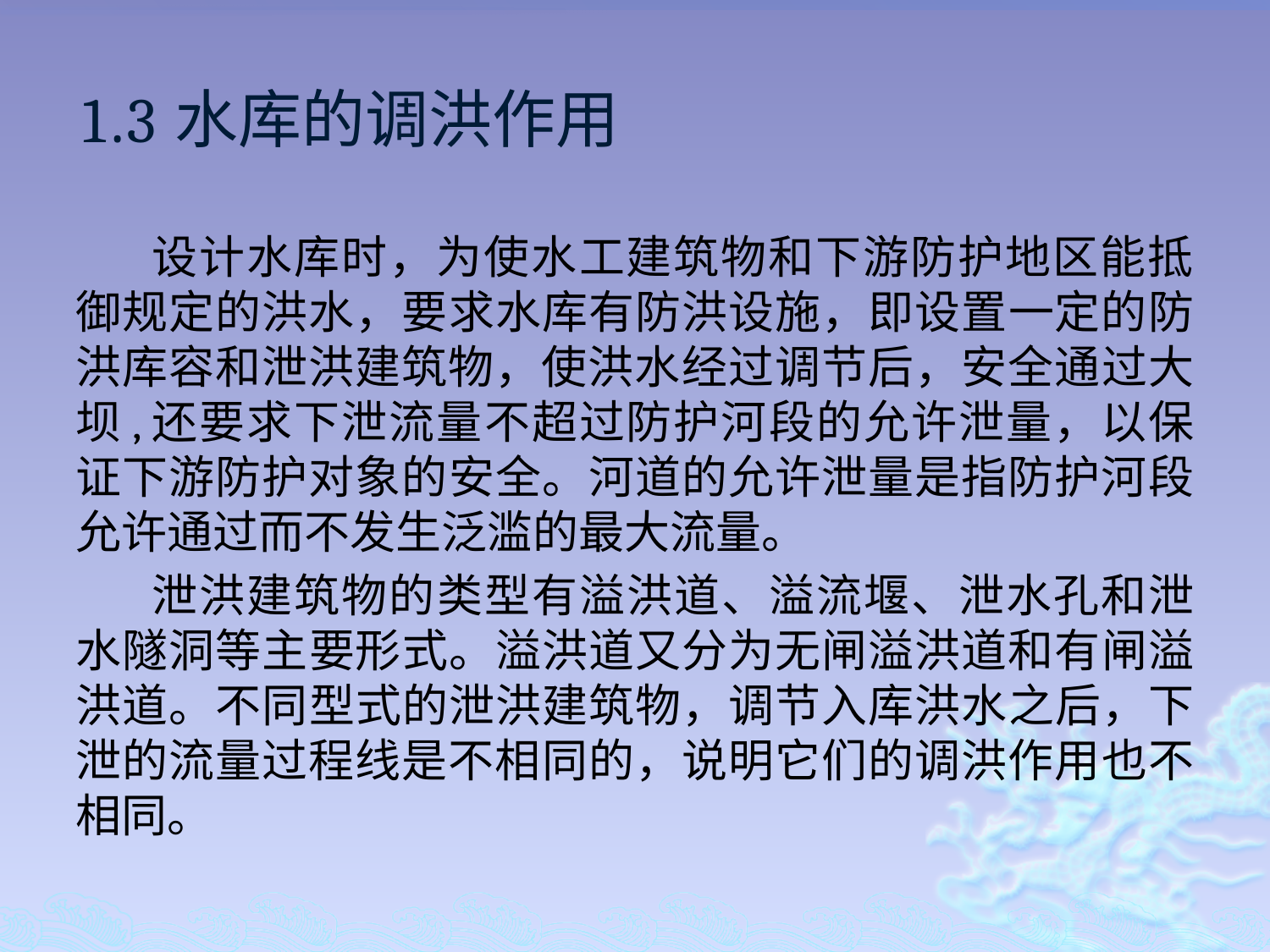

# 1.3水库的调洪作用
设计水库时，为使水工建筑物和下游防护地区能抵御规定的洪水，要求水库有防洪设施，即设置一定的防洪库容和泄洪建筑物，使洪水经过调节后，安全通过大坝,还要求下泄流量不超过防护河段的允许泄量，以保证下游防护对象的安全。河道的允许泄量是指防护河段允许通过而不发生泛滥的最大流量。
泄洪建筑物的类型有溢洪道、溢流堰、泄水孔和泄水隧洞等主要形式。溢洪道又分为无闸溢洪道和有闸溢洪道。不同型式的泄洪建筑物，调节入库洪水之后，下泄的流量过程线是不相同的，说明它们的调洪作用也不相同。